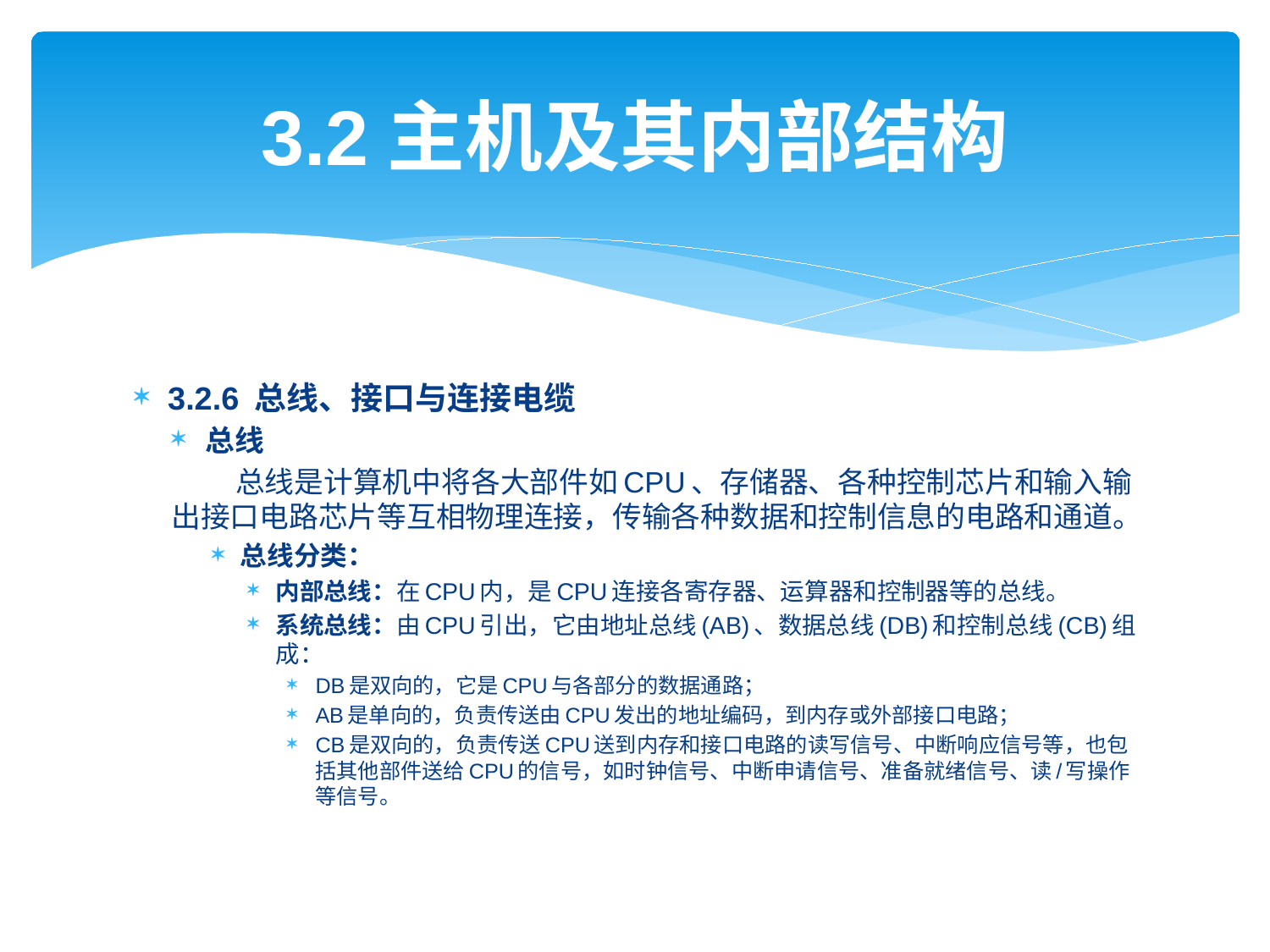

# 3.2主机及其内部结构
3.2.6 总线、接口与连接电缆
总线
         总线是计算机中将各大部件如CPU、存储器、各种控制芯片和输入输出接口电路芯片等互相物理连接，传输各种数据和控制信息的电路和通道。
总线分类：
内部总线：在CPU内，是CPU连接各寄存器、运算器和控制器等的总线。
系统总线：由CPU引出，它由地址总线(AB)、数据总线(DB)和控制总线(CB)组成：
DB是双向的，它是CPU与各部分的数据通路；
AB是单向的，负责传送由CPU发出的地址编码，到内存或外部接口电路；
CB是双向的，负责传送CPU送到内存和接口电路的读写信号、中断响应信号等，也包括其他部件送给CPU的信号，如时钟信号、中断申请信号、准备就绪信号、读/写操作等信号。